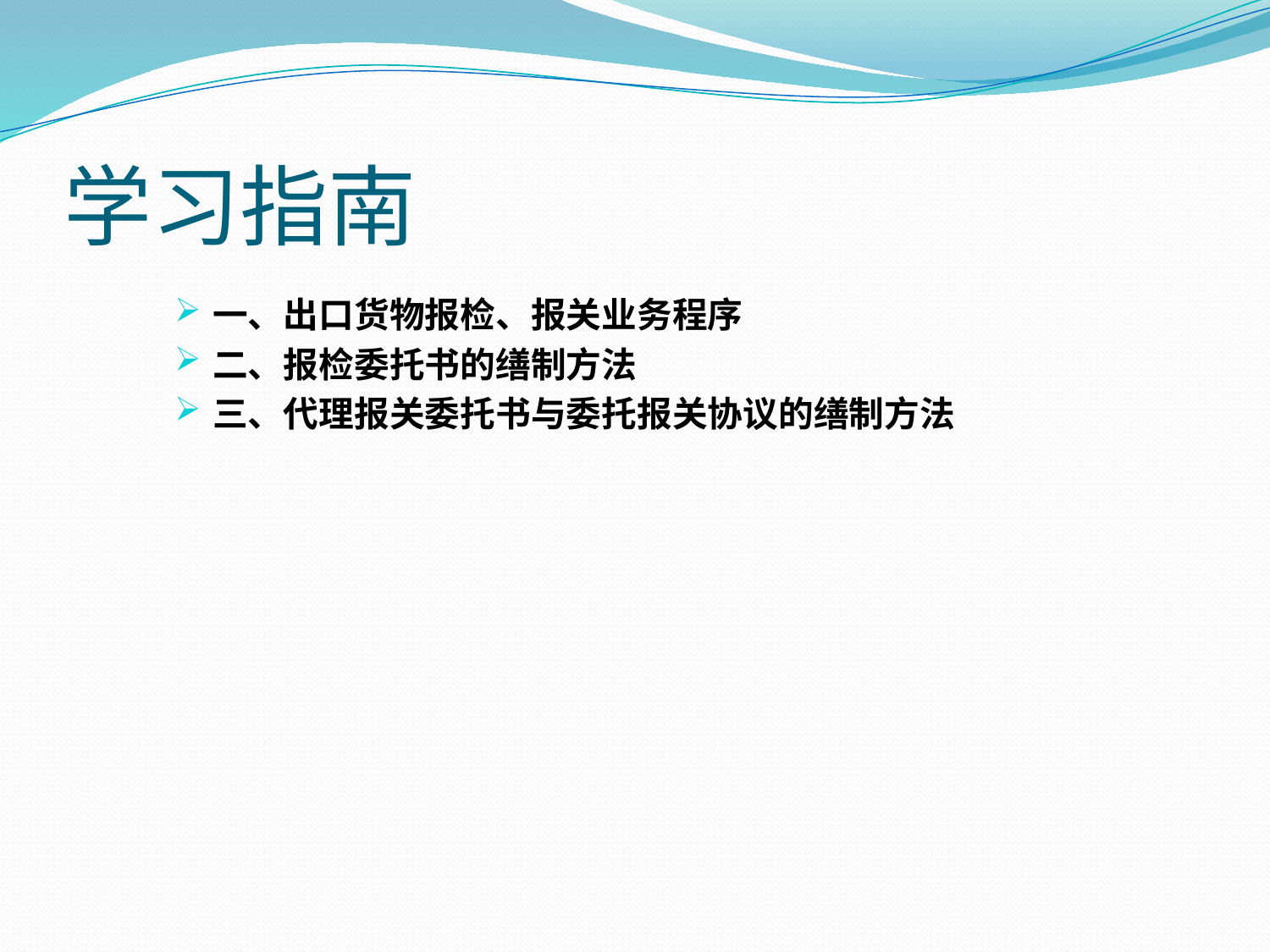

# 学习指南
一、出口货物报检、报关业务程序
二、报检委托书的缮制方法
三、代理报关委托书与委托报关协议的缮制方法